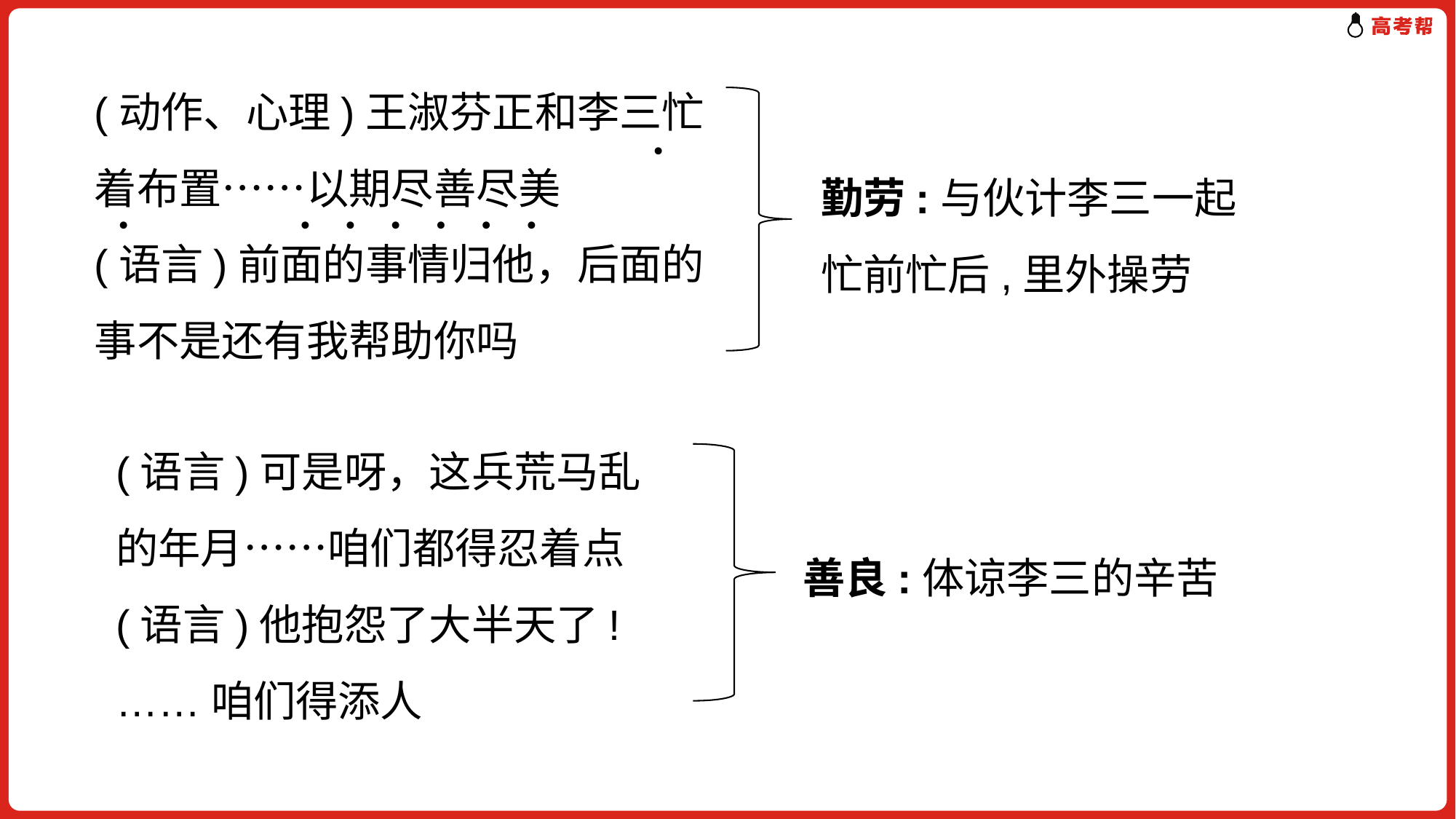

(动作、心理)王淑芬正和李三忙着布置……以期尽善尽美
(语言)前面的事情归他，后面的事不是还有我帮助你吗

.
勤劳:与伙计李三一起
忙前忙后,里外操劳
.
.  .  .  .  .  .
(语言)可是呀，这兵荒马乱的年月……咱们都得忍着点
(语言)他抱怨了大半天了!……咱们得添人

善良:体谅李三的辛苦